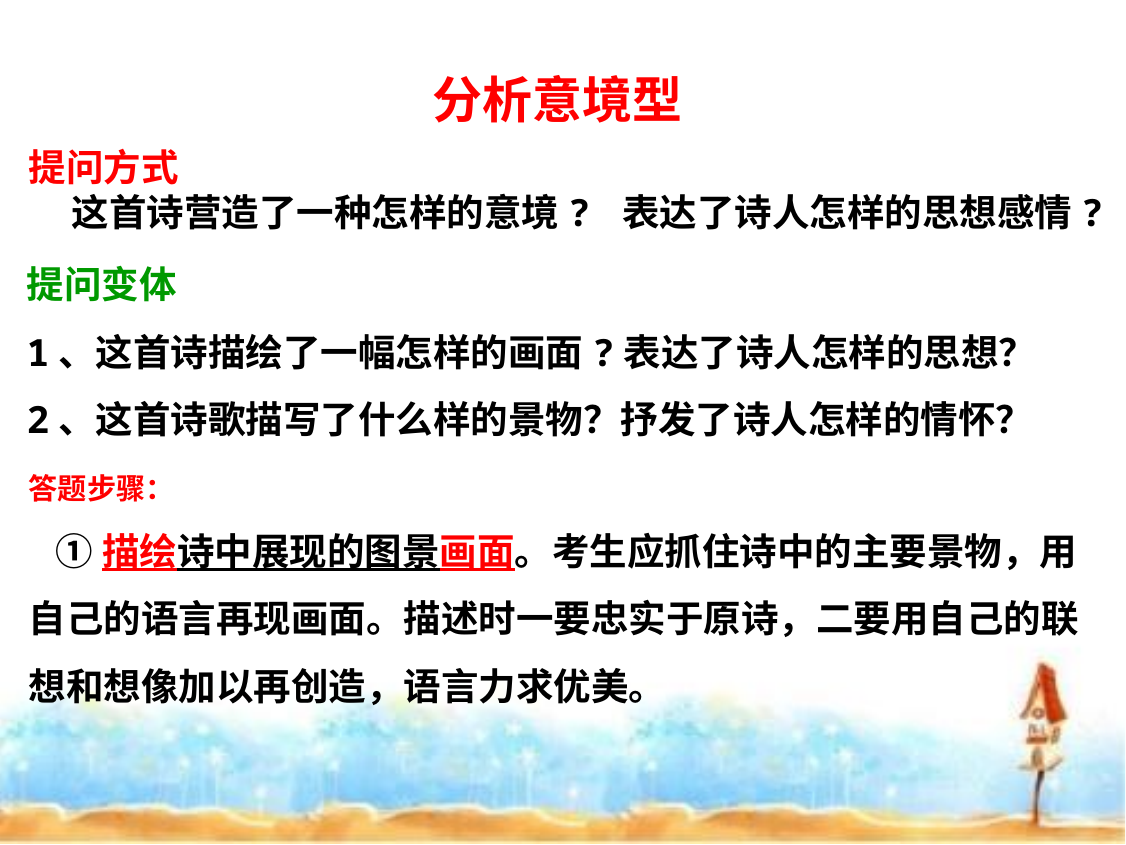

分析意境型
提问方式
    这首诗营造了一种怎样的意境? 表达了诗人怎样的思想感情?
提问变体
1、这首诗描绘了一幅怎样的画面?表达了诗人怎样的思想？
2、这首诗歌描写了什么样的景物？抒发了诗人怎样的情怀？
答题步骤：
    ①描绘诗中展现的图景画面。考生应抓住诗中的主要景物，用自己的语言再现画面。描述时一要忠实于原诗，二要用自己的联想和想像加以再创造，语言力求优美。